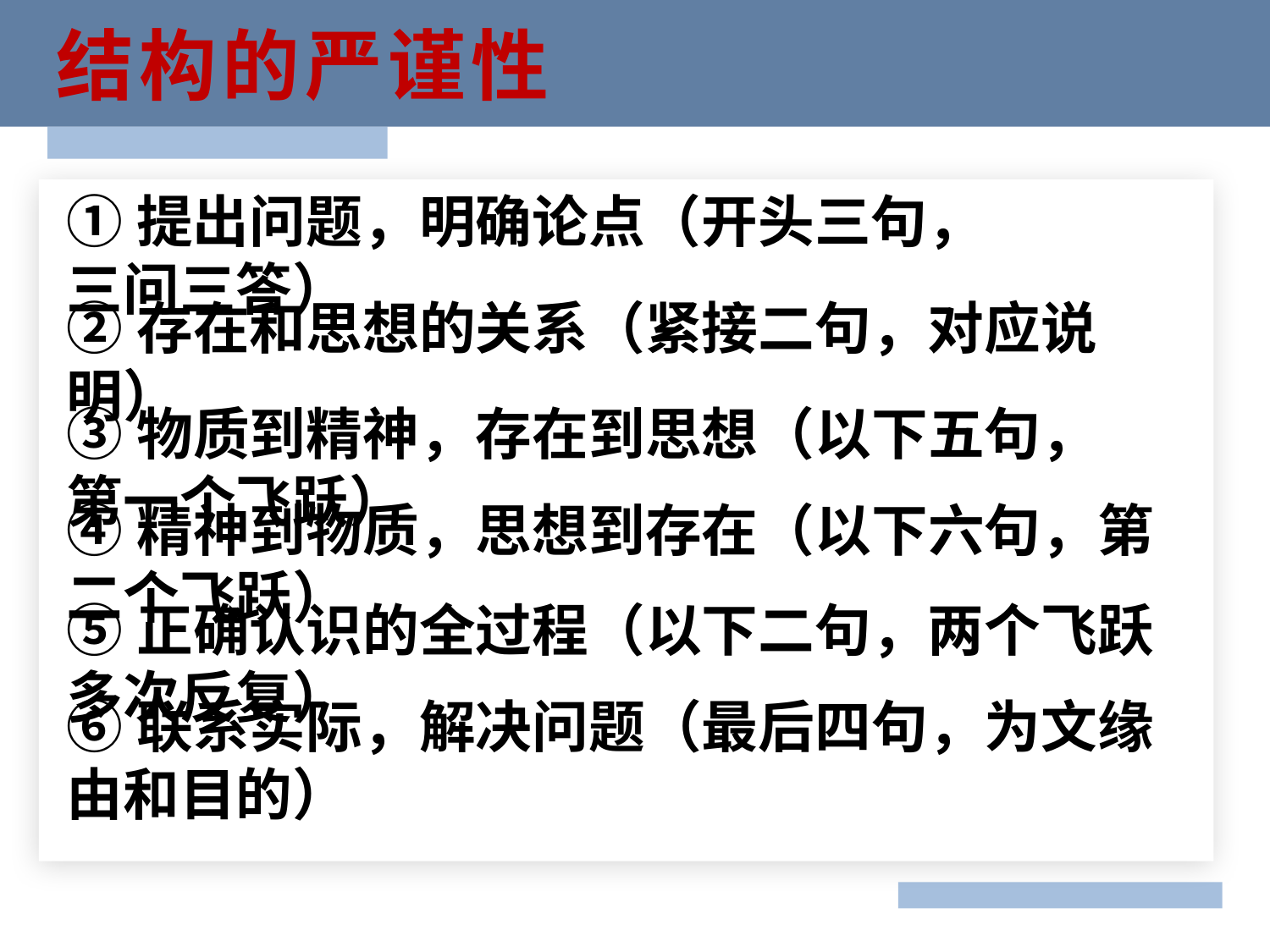

结构的严谨性

①提出问题，明确论点（开头三句，三问三答）
②存在和思想的关系（紧接二句，对应说明）
③物质到精神，存在到思想（以下五句，第一个飞跃）
④精神到物质，思想到存在（以下六句，第二个飞跃）
⑤正确认识的全过程（以下二句，两个飞跃多次反复）
⑥联系实际，解决问题（最后四句，为文缘由和目的）